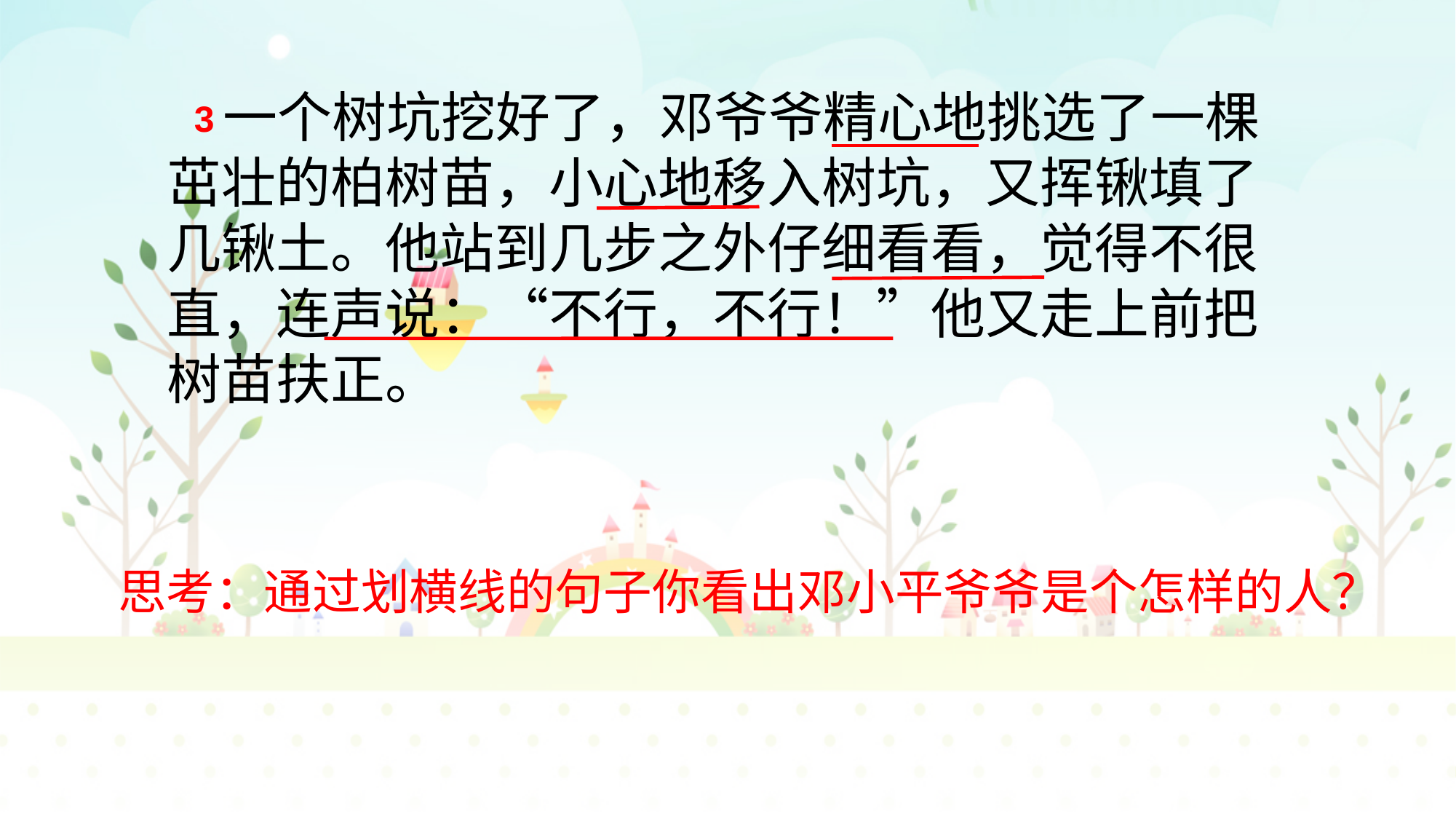

一个树坑挖好了，邓爷爷精心地挑选了一棵茁壮的柏树苗，小心地移入树坑，又挥锹填了几锹土。他站到几步之外仔细看看，觉得不很直，连声说：“不行，不行！”他又走上前把树苗扶正。
3
思考：通过划横线的句子你看出邓小平爷爷是个怎样的人？